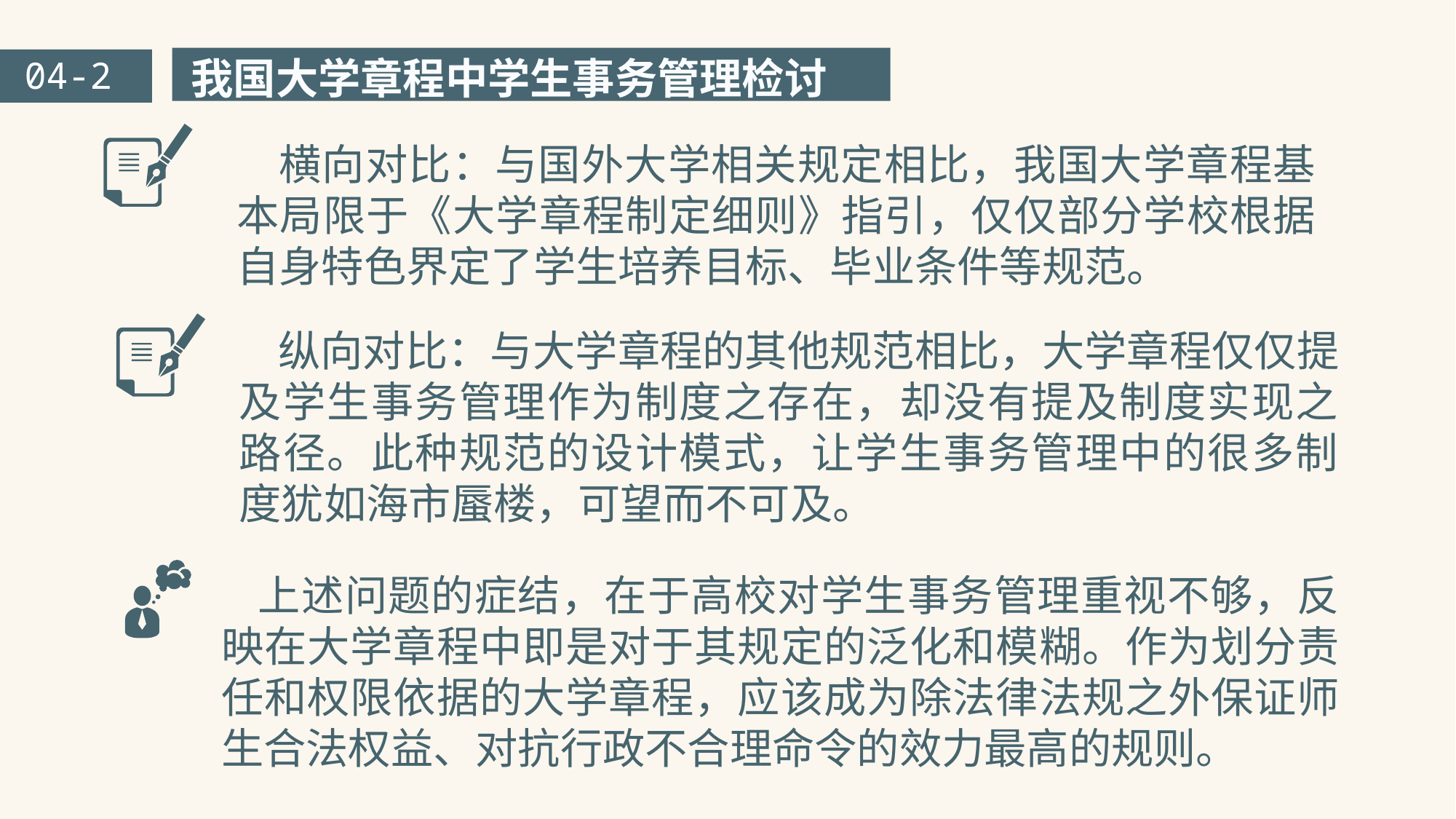

我国大学章程中学生事务管理检讨
04-2

   横向对比：与国外大学相关规定相比，我国大学章程基本局限于《大学章程制定细则》指引，仅仅部分学校根据自身特色界定了学生培养目标、毕业条件等规范。

   纵向对比：与大学章程的其他规范相比，大学章程仅仅提及学生事务管理作为制度之存在，却没有提及制度实现之路径。此种规范的设计模式，让学生事务管理中的很多制度犹如海市蜃楼，可望而不可及。

   上述问题的症结，在于高校对学生事务管理重视不够，反映在大学章程中即是对于其规定的泛化和模糊。作为划分责任和权限依据的大学章程，应该成为除法律法规之外保证师生合法权益、对抗行政不合理命令的效力最高的规则。